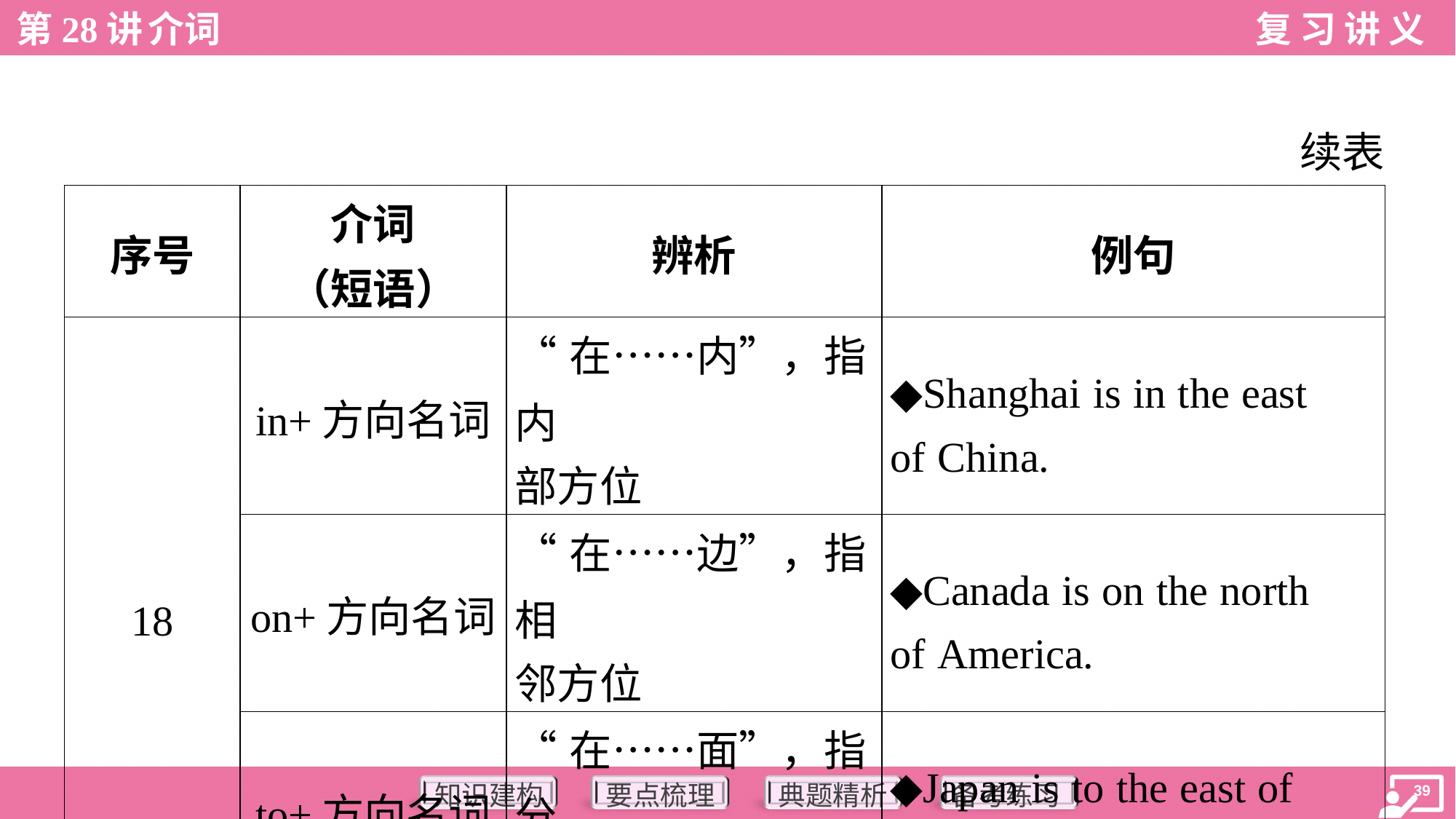

续表
| 序号 | 介词 （短语） | 辨析 | 例句 |
| --- | --- | --- | --- |
| 18 | in+方向名词 | “在……内”，指内 部方位 | ◆Shanghai is in the east of China. |
|  | on+方向名词 | “在……边”，指相 邻方位 | ◆Canada is on the north of America. |
|  | to+方向名词 | “在……面”，指分 离方位 | ◆Japan is to the east of China. |